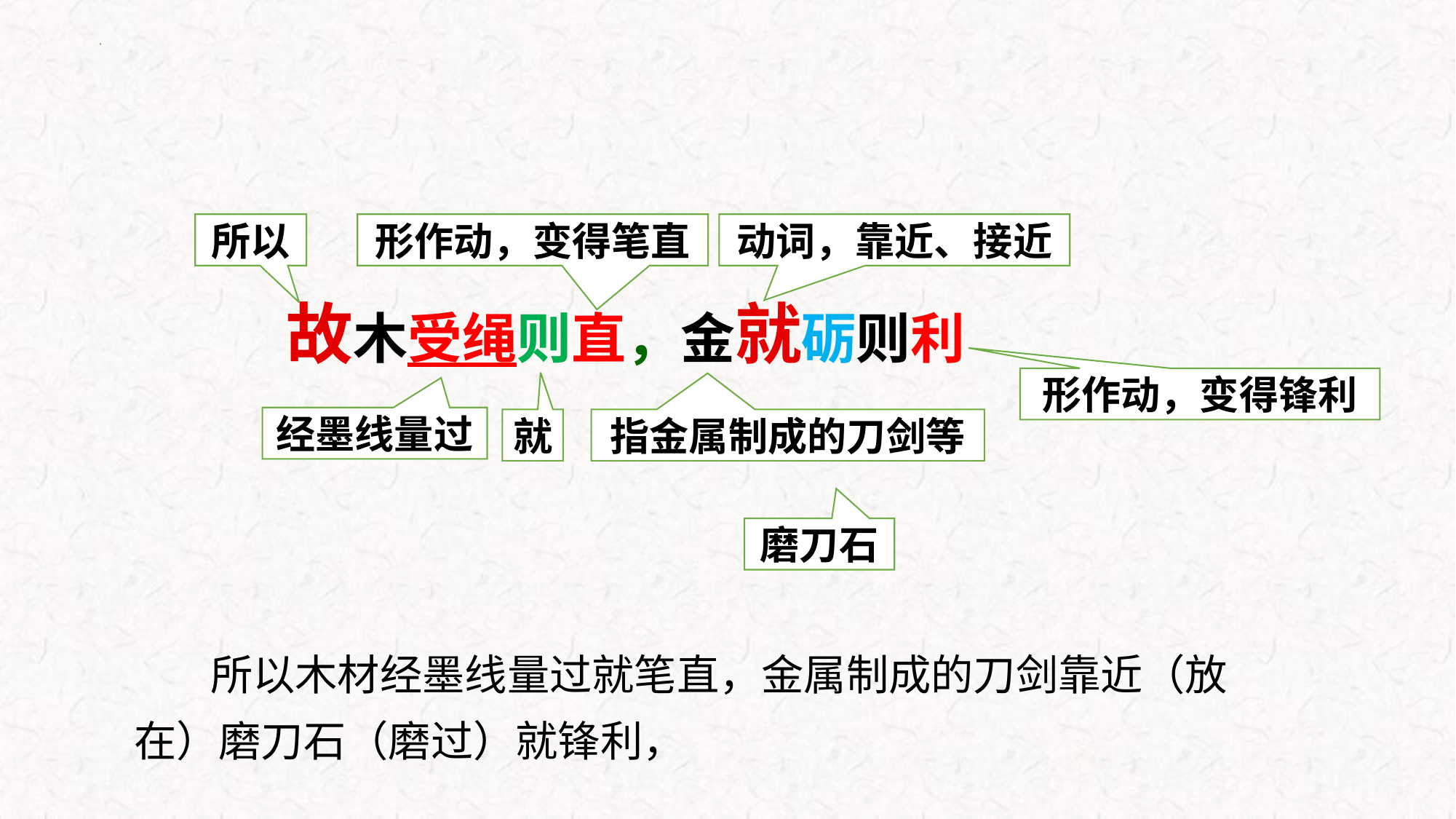

所以
形作动，变得笔直
动词，靠近、接近
故木受绳则直，金就砺则利
形作动，变得锋利
经墨线量过
就
指金属制成的刀剑等
磨刀石
       所以木材经墨线量过就笔直，金属制成的刀剑靠近（放在）磨刀石（磨过）就锋利，